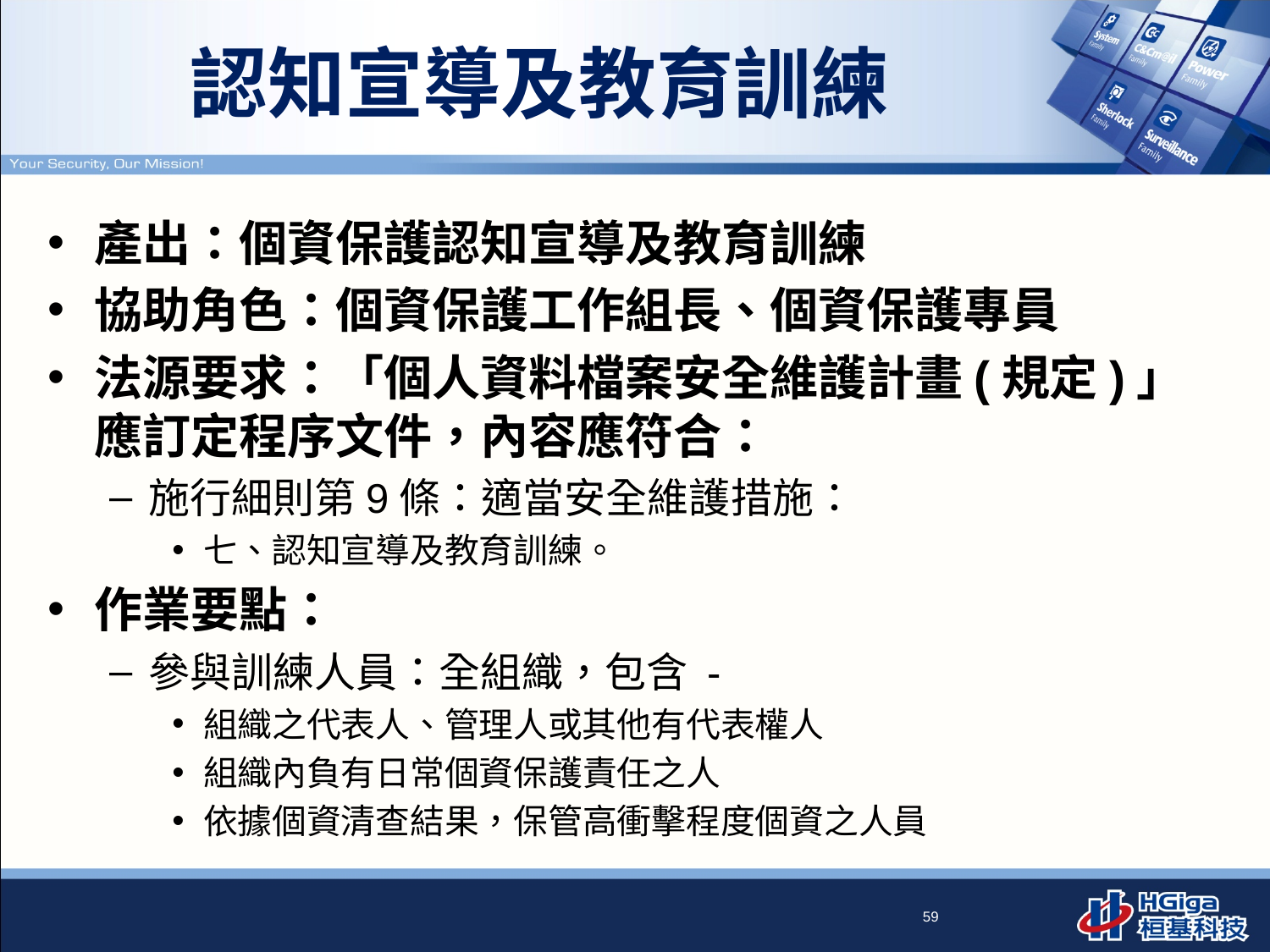

# 認知宣導及教育訓練
產出：個資保護認知宣導及教育訓練
協助角色：個資保護工作組長、個資保護專員
法源要求：「個人資料檔案安全維護計畫(規定)」應訂定程序文件，內容應符合：
施行細則第9條：適當安全維護措施：
七、認知宣導及教育訓練。
作業要點：
參與訓練人員：全組織，包含 -
組織之代表人、管理人或其他有代表權人
組織內負有日常個資保護責任之人
依據個資清查結果，保管高衝擊程度個資之人員

59